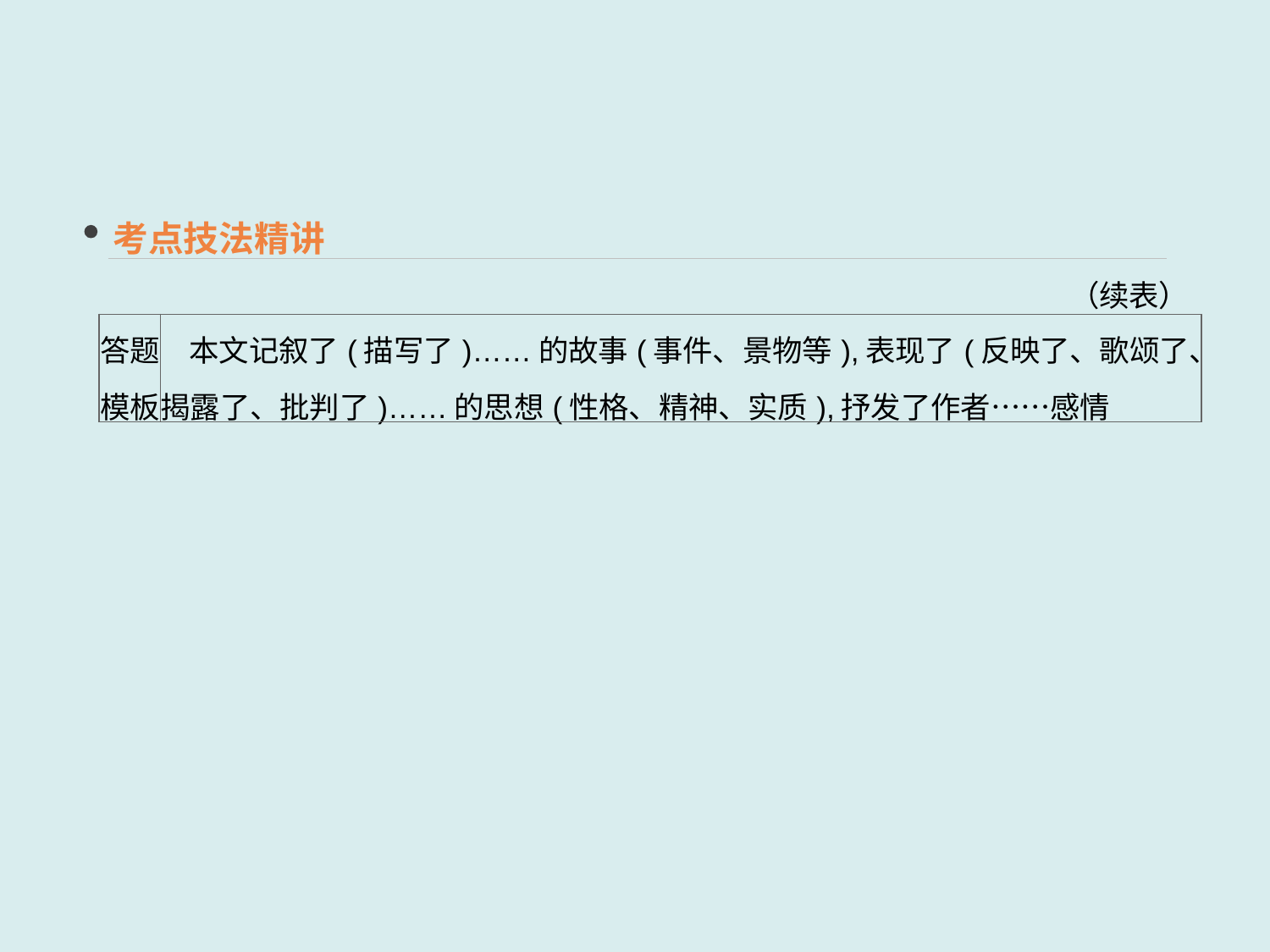

考点技法精讲

（续表）
| 答题 模板 | 本文记叙了(描写了)……的故事(事件、景物等),表现了(反映了、歌颂了、揭露了、批判了)……的思想(性格、精神、实质),抒发了作者……感情 |
| --- | --- |